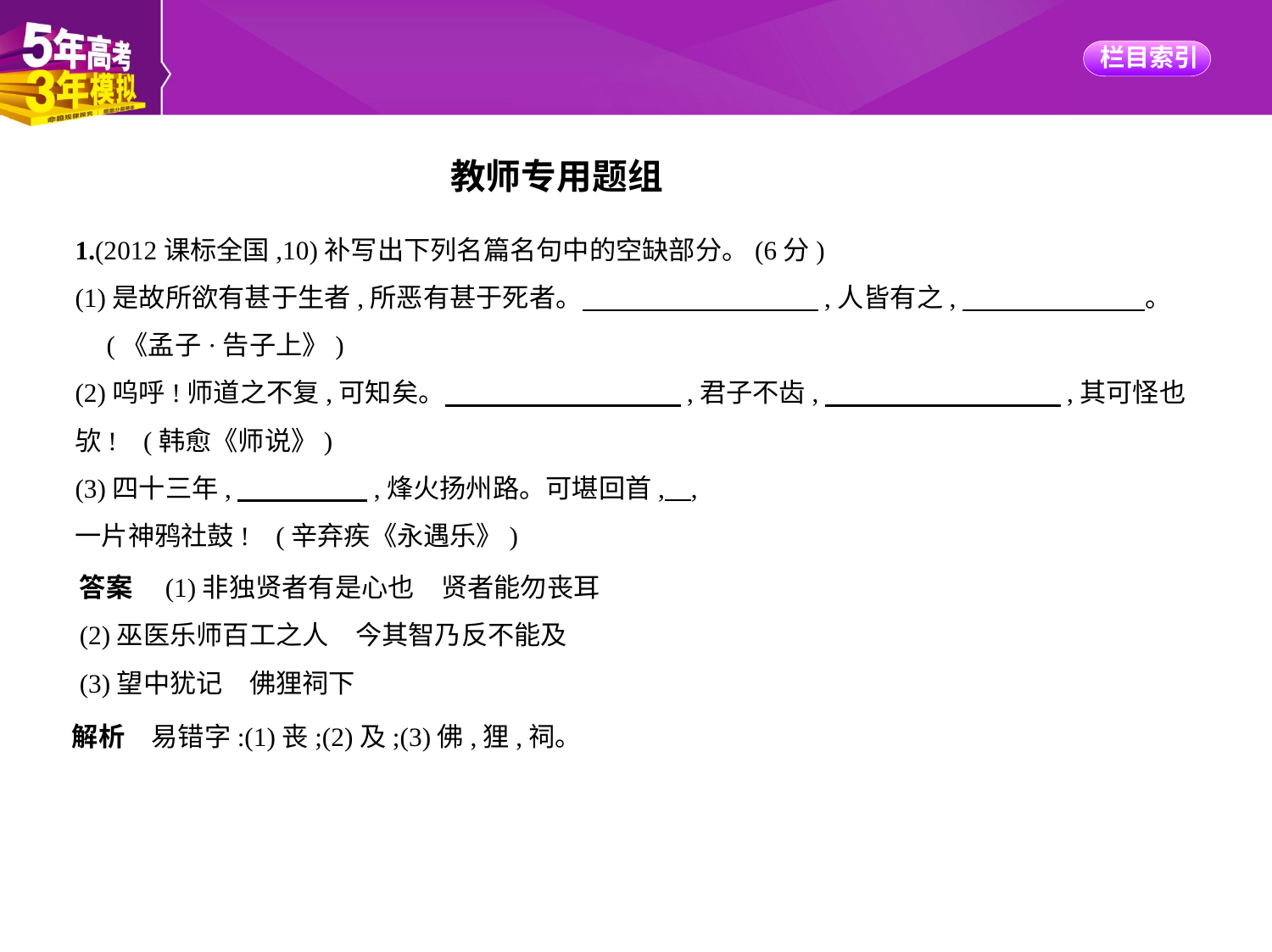

教师专用题组
1.(2012课标全国,10)补写出下列名篇名句中的空缺部分。(6分)
(1)是故所欲有甚于生者,所恶有甚于死者。　　　　　　　　    ,人皆有之,　　　　　　    。
 (《孟子·告子上》)
(2)呜呼!师道之不复,可知矣。　　　　　　　　    ,君子不齿,　　　　　　　　    ,其可怪也
欤! (韩愈《师说》)
(3)四十三年,　　　　    ,烽火扬州路。可堪回首,    ,
一片神鸦社鼓! (辛弃疾《永遇乐》)
答案　(1)非独贤者有是心也　贤者能勿丧耳
(2)巫医乐师百工之人　今其智乃反不能及
(3)望中犹记　佛狸祠下
解析　易错字:(1)丧;(2)及;(3)佛,狸,祠。